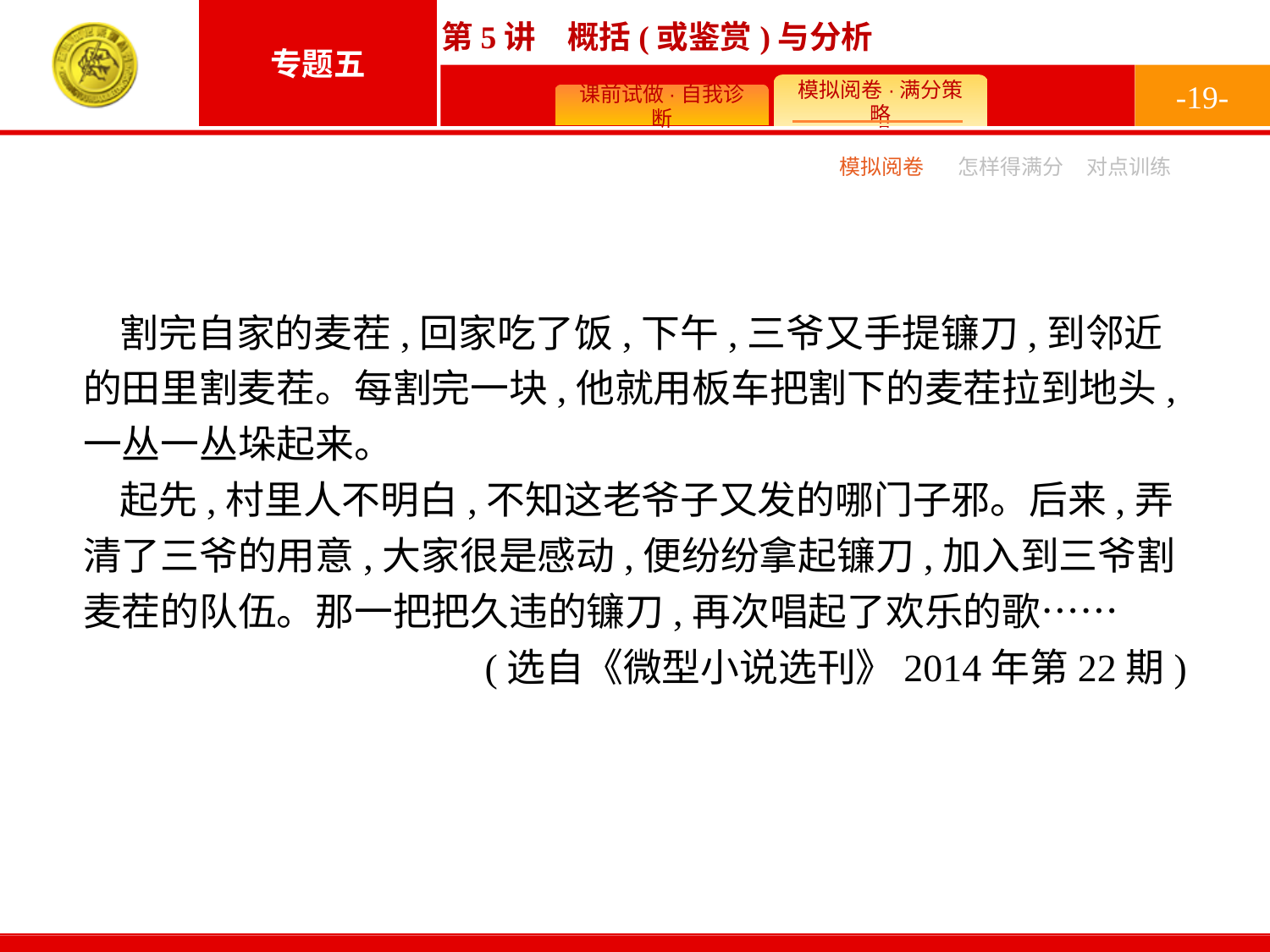

-19-
模拟阅卷
怎样得满分
对点训练
割完自家的麦茬,回家吃了饭,下午,三爷又手提镰刀,到邻近的田里割麦茬。每割完一块,他就用板车把割下的麦茬拉到地头,一丛一丛垛起来。
起先,村里人不明白,不知这老爷子又发的哪门子邪。后来,弄清了三爷的用意,大家很是感动,便纷纷拿起镰刀,加入到三爷割麦茬的队伍。那一把把久违的镰刀,再次唱起了欢乐的歌……
(选自《微型小说选刊》2014年第22期)